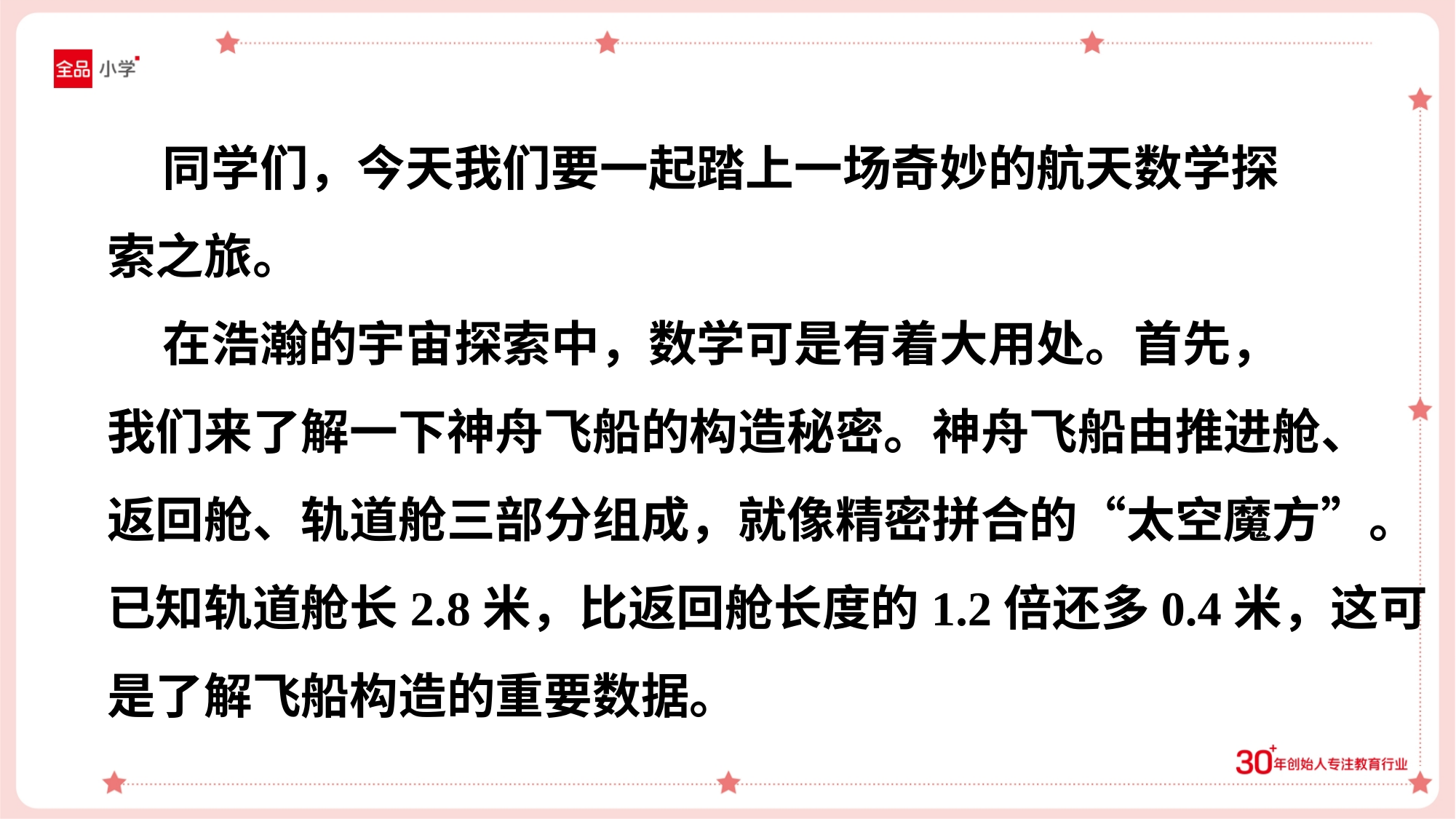

同学们，今天我们要一起踏上一场奇妙的航天数学探
索之旅。
    在浩瀚的宇宙探索中，数学可是有着大用处。首先，
我们来了解一下神舟飞船的构造秘密。神舟飞船由推进舱、
返回舱、轨道舱三部分组成，就像精密拼合的“太空魔方”。
已知轨道舱长2.8米，比返回舱长度的1.2倍还多0.4米，这可
是了解飞船构造的重要数据。